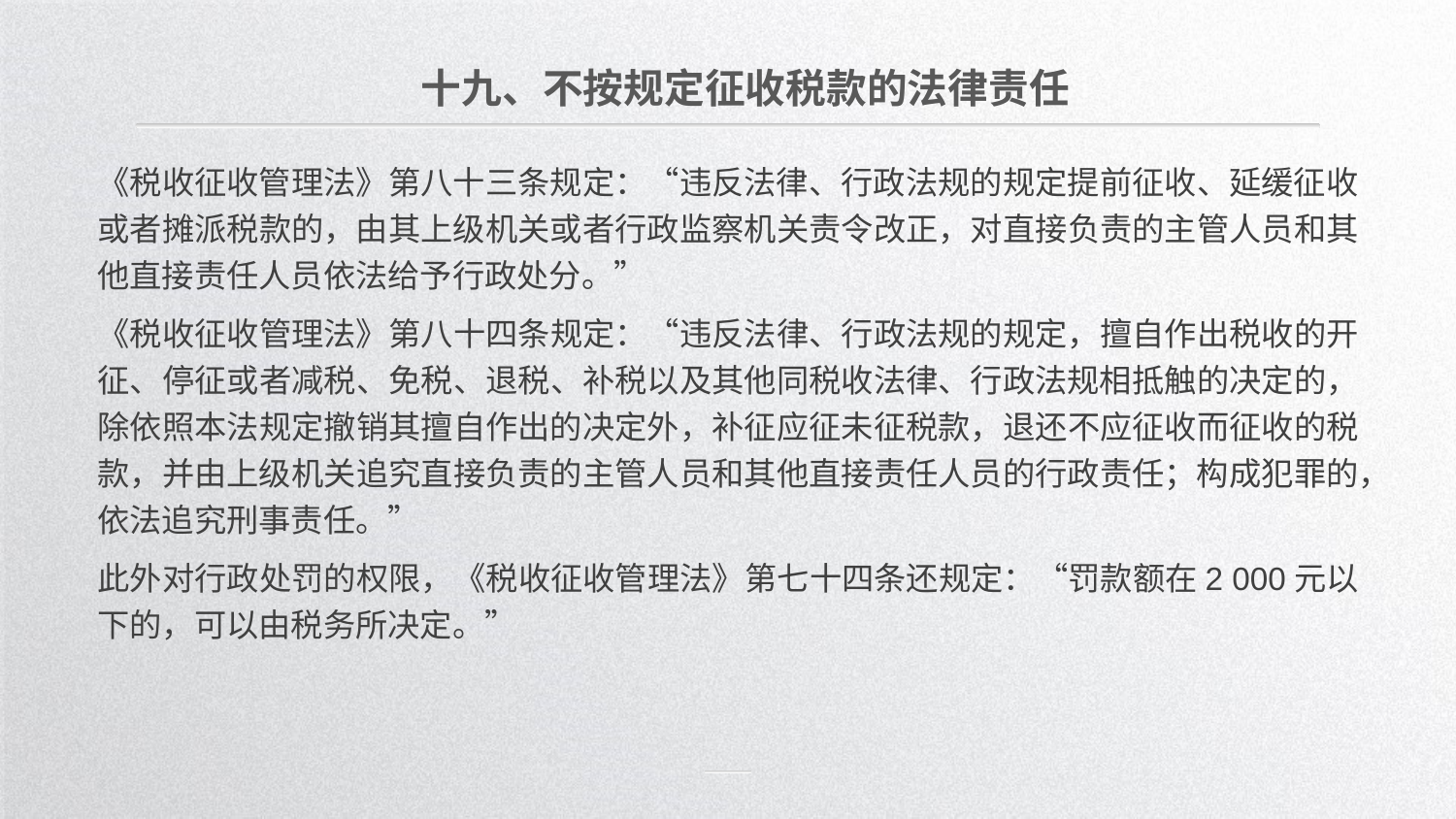

十九、不按规定征收税款的法律责任
《税收征收管理法》第八十三条规定：“违反法律、行政法规的规定提前征收、延缓征收或者摊派税款的，由其上级机关或者行政监察机关责令改正，对直接负责的主管人员和其他直接责任人员依法给予行政处分。”
《税收征收管理法》第八十四条规定：“违反法律、行政法规的规定，擅自作出税收的开征、停征或者减税、免税、退税、补税以及其他同税收法律、行政法规相抵触的决定的，除依照本法规定撤销其擅自作出的决定外，补征应征未征税款，退还不应征收而征收的税款，并由上级机关追究直接负责的主管人员和其他直接责任人员的行政责任；构成犯罪的，依法追究刑事责任。”
此外对行政处罚的权限，《税收征收管理法》第七十四条还规定：“罚款额在2 000元以下的，可以由税务所决定。”